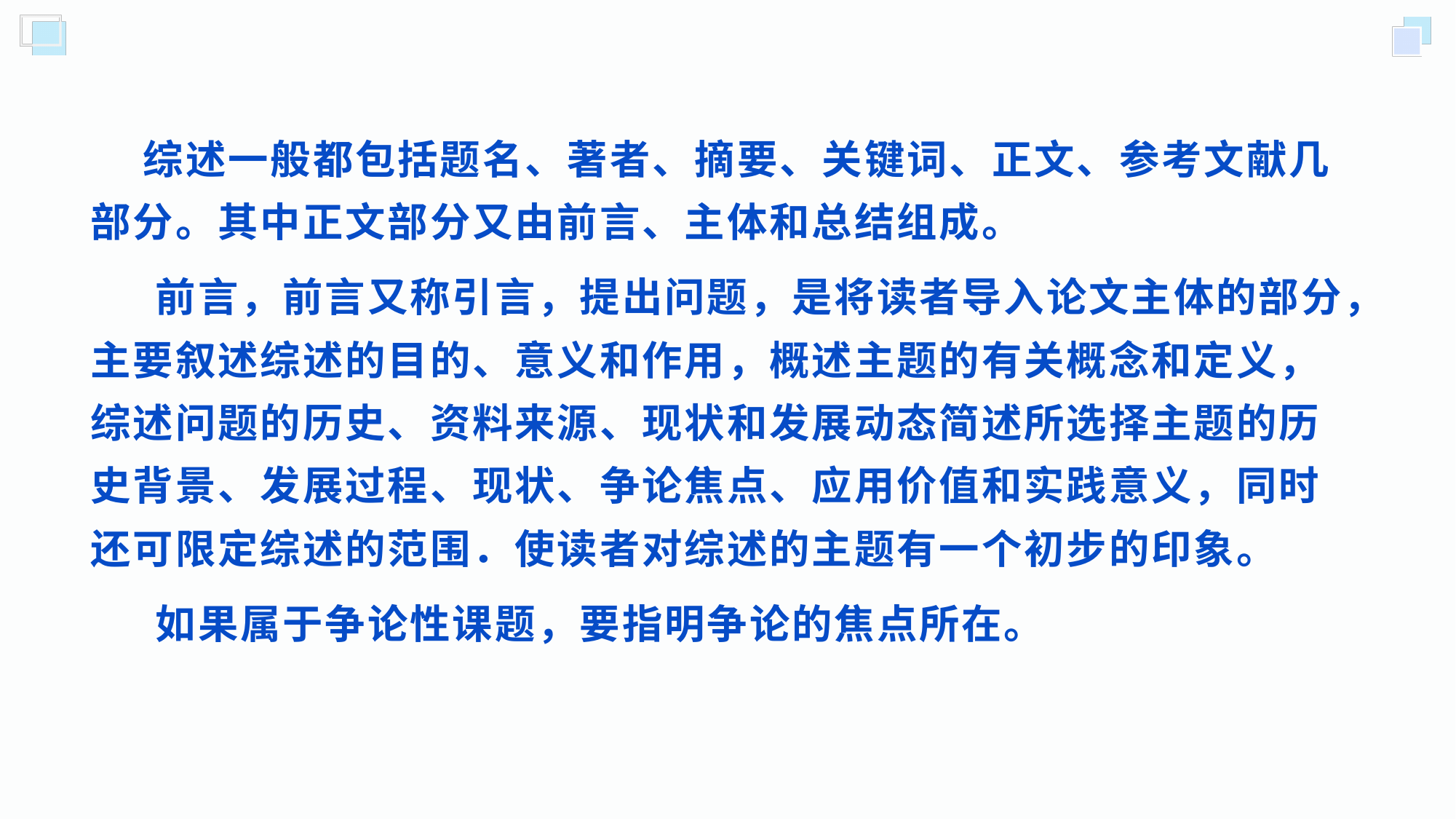

综述一般都包括题名、著者、摘要、关键词、正文、参考文献几部分。其中正文部分又由前言、主体和总结组成。
     前言，前言又称引言，提出问题，是将读者导入论文主体的部分，主要叙述综述的目的、意义和作用，概述主题的有关概念和定义，综述问题的历史、资料来源、现状和发展动态简述所选择主题的历史背景、发展过程、现状、争论焦点、应用价值和实践意义，同时还可限定综述的范围．使读者对综述的主题有一个初步的印象。
     如果属于争论性课题，要指明争论的焦点所在。